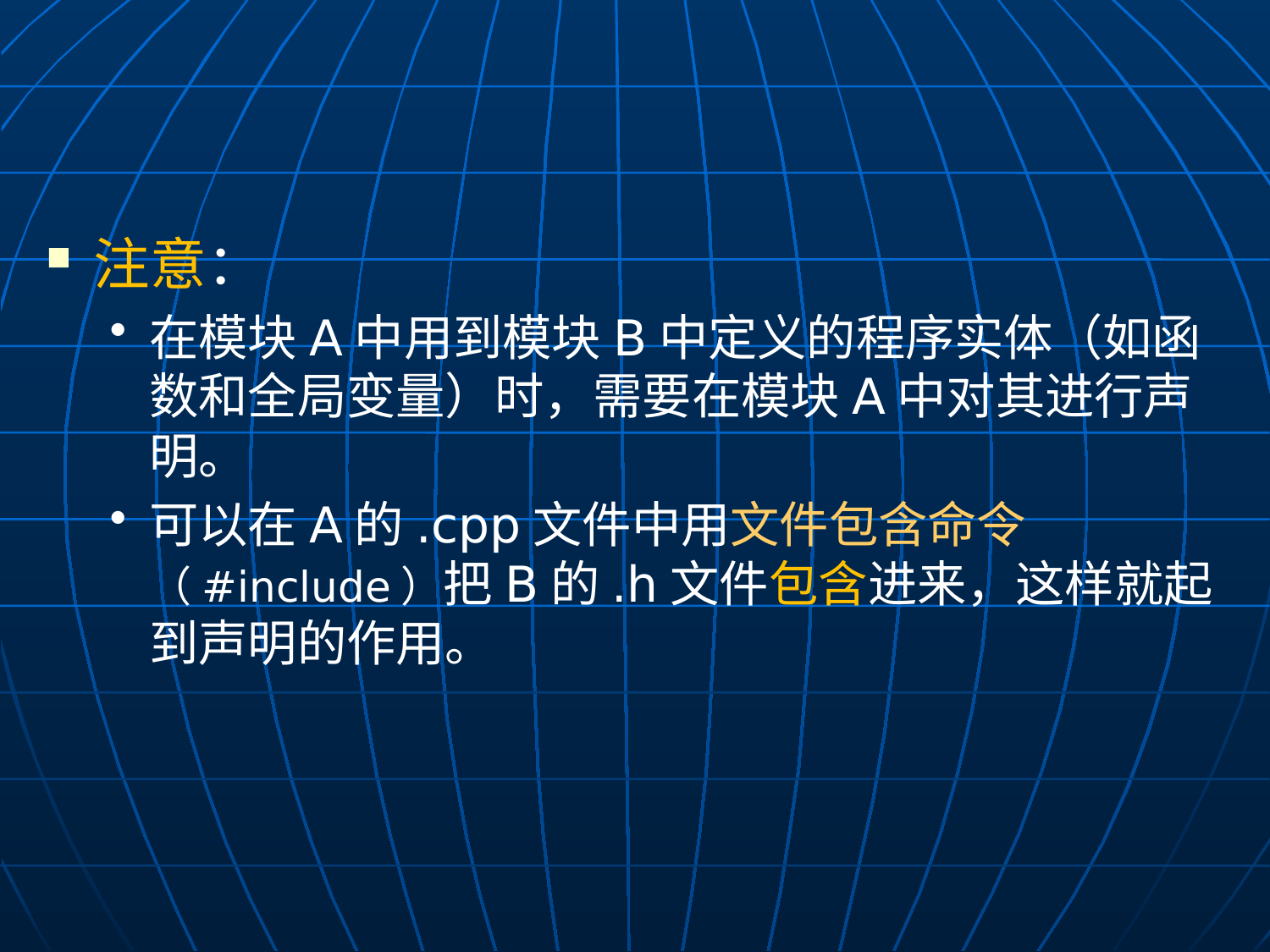

#
注意：
在模块A中用到模块B中定义的程序实体（如函数和全局变量）时，需要在模块A中对其进行声明。
可以在A的.cpp文件中用文件包含命令（#include）把B的.h文件包含进来，这样就起到声明的作用。